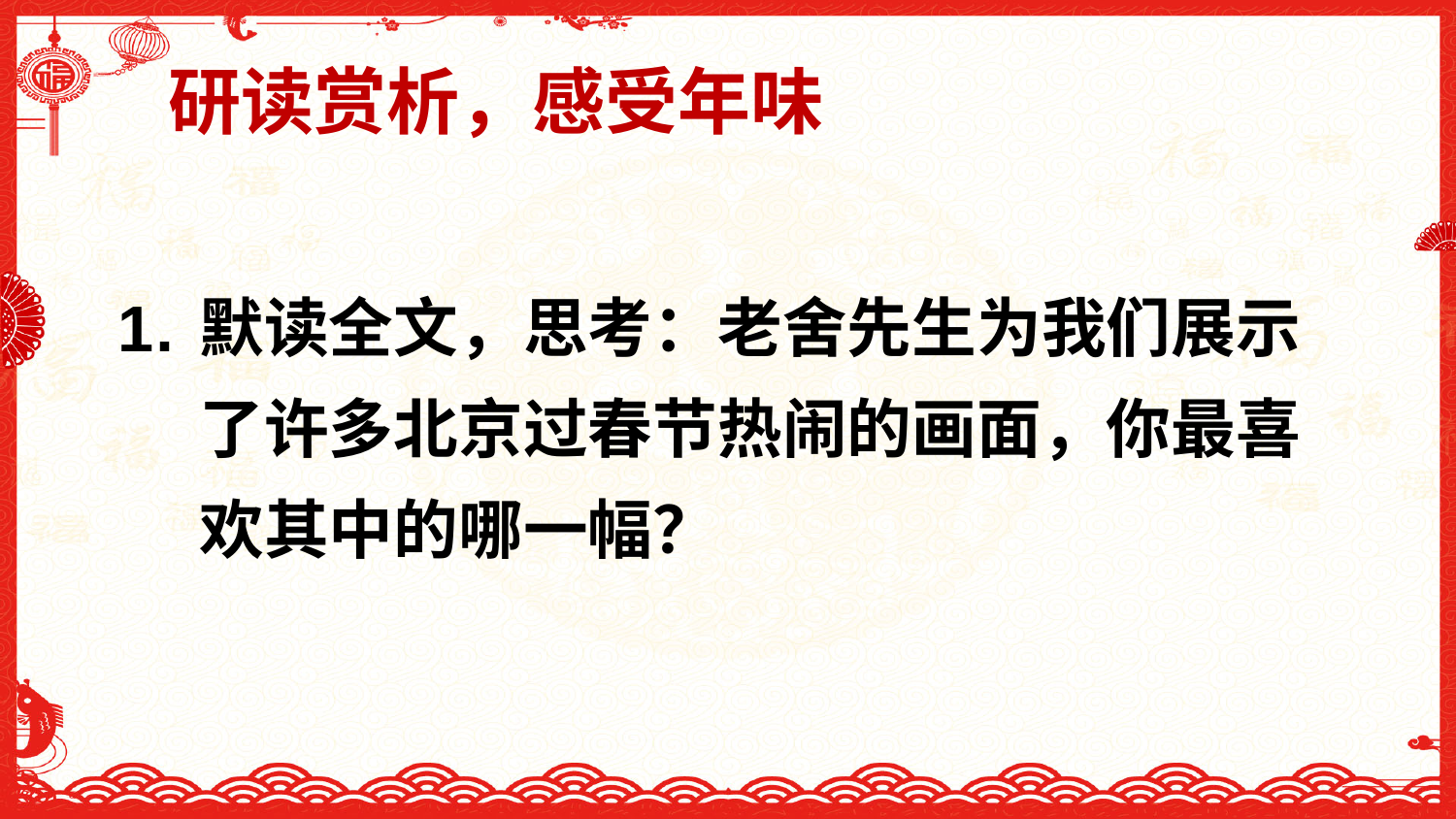

研读赏析，感受年味
默读全文，思考：老舍先生为我们展示了许多北京过春节热闹的画面，你最喜欢其中的哪一幅？